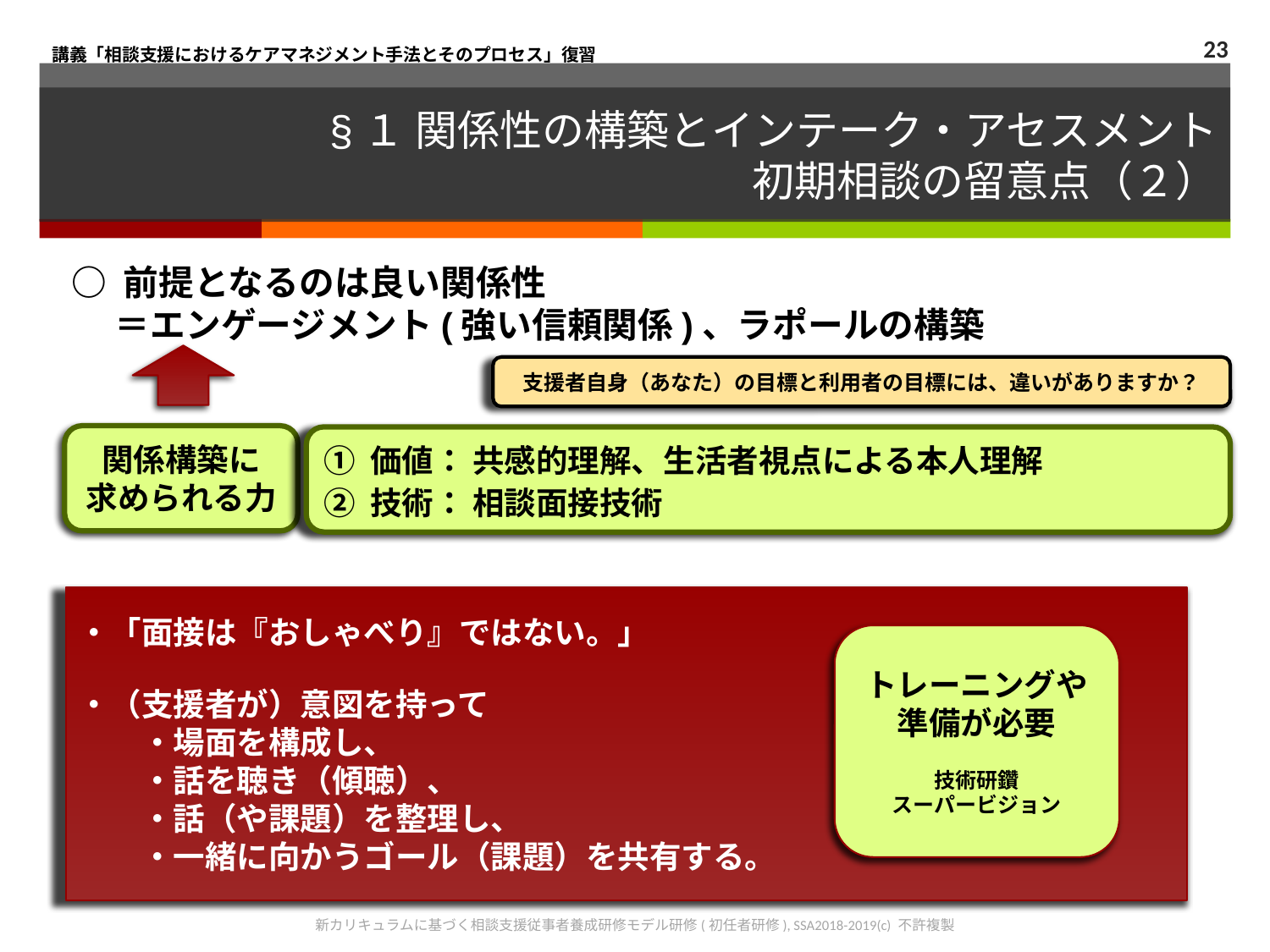

講義「相談支援におけるケアマネジメント手法とそのプロセス」復習
23
# §１ 関係性の構築とインテーク・アセスメント 　　　　　　　　　　　　　　　初期相談の留意点（２）
○ 前提となるのは良い関係性
　 ＝エンゲージメント(強い信頼関係)、ラポールの構築

支援者自身（あなた）の目標と利用者の目標には、違いがありますか？
関係構築に
求められる力
① 価値： 共感的理解、生活者視点による本人理解
② 技術： 相談面接技術
・「面接は『おしゃべり』ではない。」

・（支援者が）意図を持って
　　・場面を構成し、
　　・話を聴き（傾聴）、
　　・話（や課題）を整理し、
　　・一緒に向かうゴール（課題）を共有する。
トレーニングや
準備が必要

技術研鑽
スーパービジョン
新カリキュラムに基づく相談支援従事者養成研修モデル研修(初任者研修), SSA2018-2019(c) 不許複製